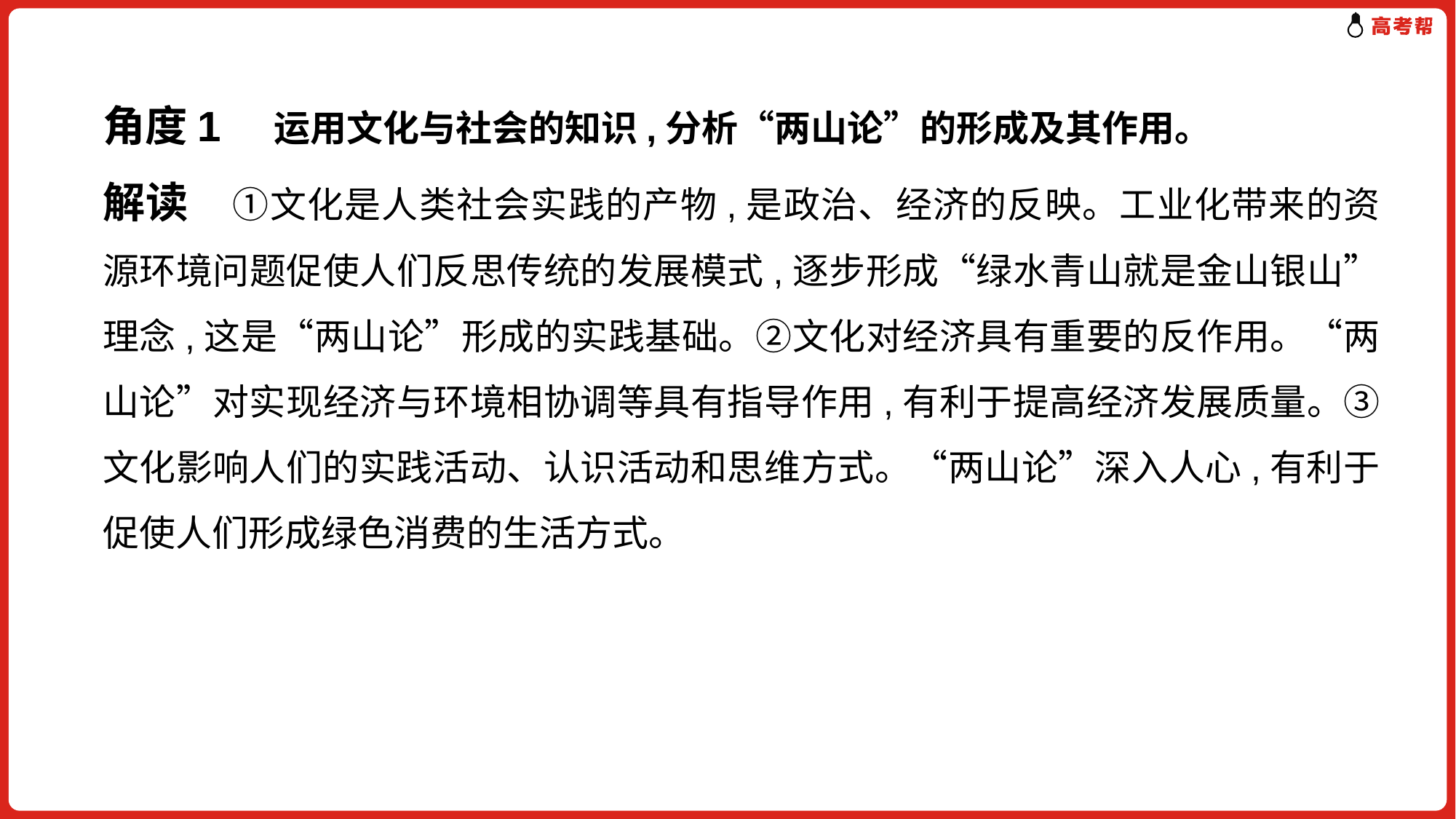

角度1　运用文化与社会的知识,分析“两山论”的形成及其作用。
解读　①文化是人类社会实践的产物,是政治、经济的反映。工业化带来的资源环境问题促使人们反思传统的发展模式,逐步形成“绿水青山就是金山银山”理念,这是“两山论”形成的实践基础。②文化对经济具有重要的反作用。“两山论”对实现经济与环境相协调等具有指导作用,有利于提高经济发展质量。③文化影响人们的实践活动、认识活动和思维方式。“两山论”深入人心,有利于促使人们形成绿色消费的生活方式。